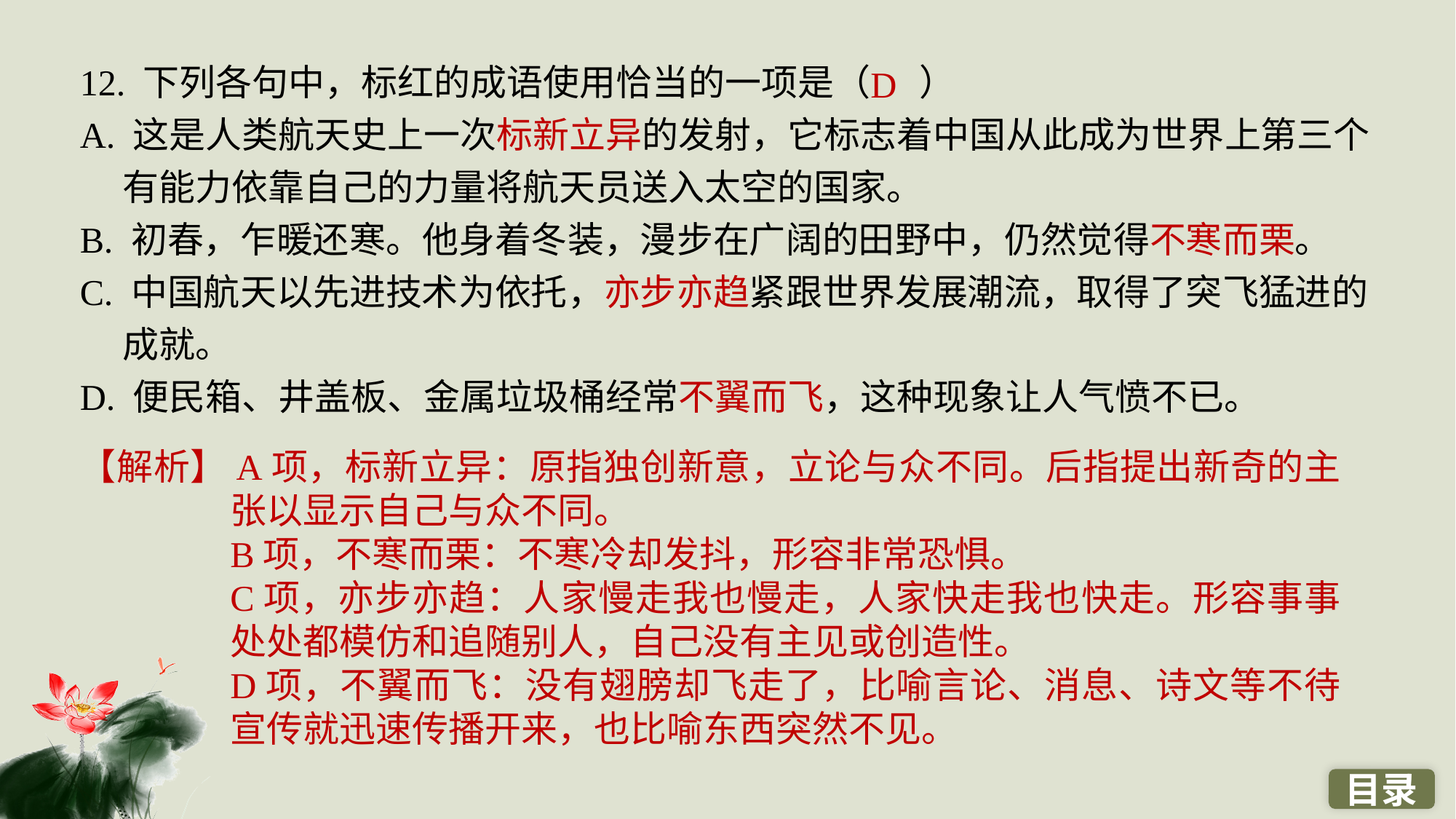

12. 下列各句中，标红的成语使用恰当的一项是（      ）
A. 这是人类航天史上一次标新立异的发射，它标志着中国从此成为世界上第三个有能力依靠自己的力量将航天员送入太空的国家。
B. 初春，乍暖还寒。他身着冬装，漫步在广阔的田野中，仍然觉得不寒而栗。
C. 中国航天以先进技术为依托，亦步亦趋紧跟世界发展潮流，取得了突飞猛进的成就。
D. 便民箱、井盖板、金属垃圾桶经常不翼而飞，这种现象让人气愤不已。
D
【解析】A项，标新立异：原指独创新意，立论与众不同。后指提出新奇的主张以显示自己与众不同。
B项，不寒而栗：不寒冷却发抖，形容非常恐惧。
C项，亦步亦趋：人家慢走我也慢走，人家快走我也快走。形容事事处处都模仿和追随别人，自己没有主见或创造性。
D项，不翼而飞：没有翅膀却飞走了，比喻言论、消息、诗文等不待宣传就迅速传播开来，也比喻东西突然不见。